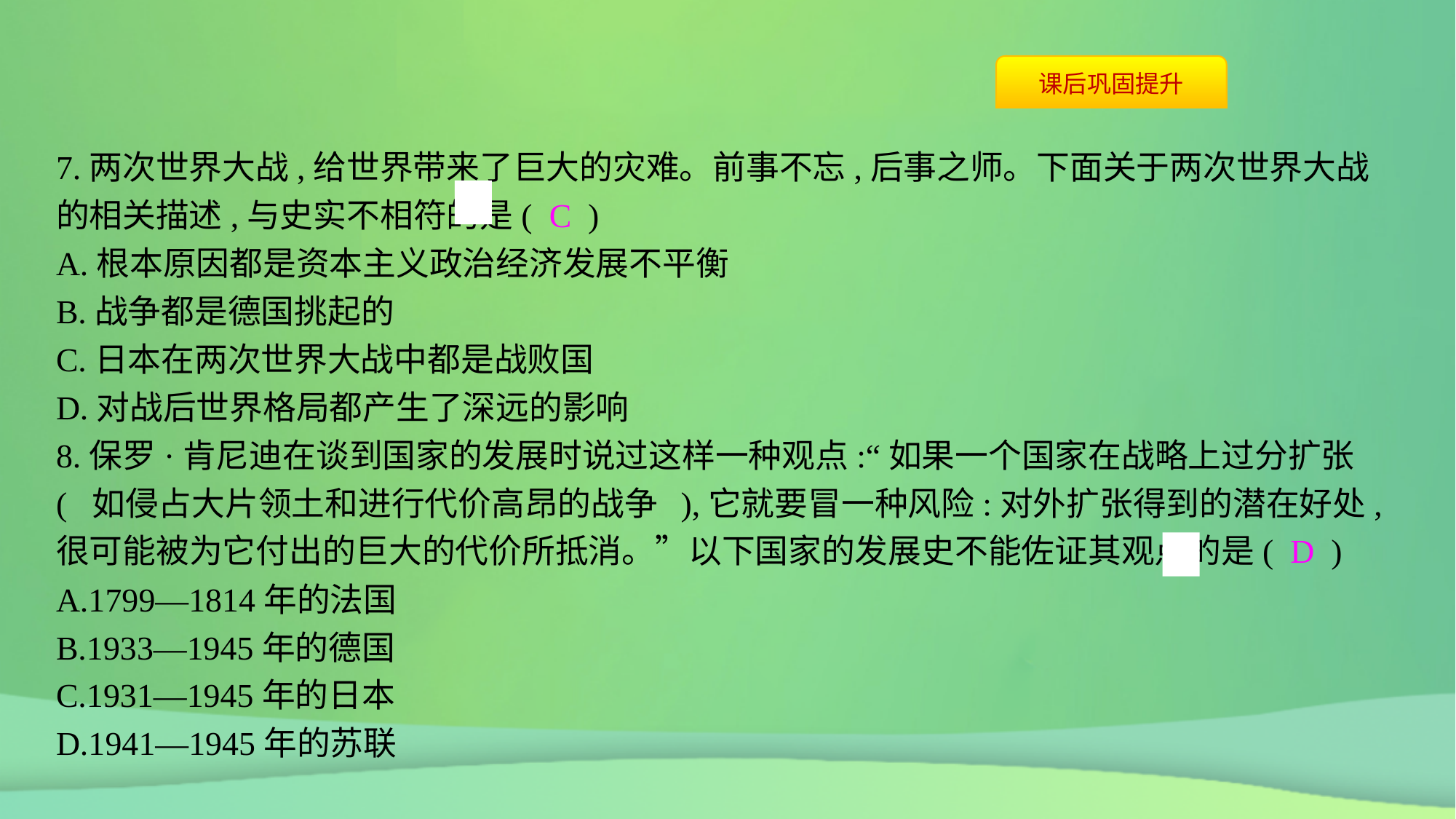

7.两次世界大战,给世界带来了巨大的灾难。前事不忘,后事之师。下面关于两次世界大战的相关描述,与史实不相符的是(  C  )
A.根本原因都是资本主义政治经济发展不平衡
B.战争都是德国挑起的
C.日本在两次世界大战中都是战败国
D.对战后世界格局都产生了深远的影响
8.保罗·肯尼迪在谈到国家的发展时说过这样一种观点:“如果一个国家在战略上过分扩张(  如侵占大片领土和进行代价高昂的战争  ),它就要冒一种风险:对外扩张得到的潜在好处,很可能被为它付出的巨大的代价所抵消。”以下国家的发展史不能佐证其观点的是(  D  )
A.1799—1814年的法国
B.1933—1945年的德国
C.1931—1945年的日本
D.1941—1945年的苏联